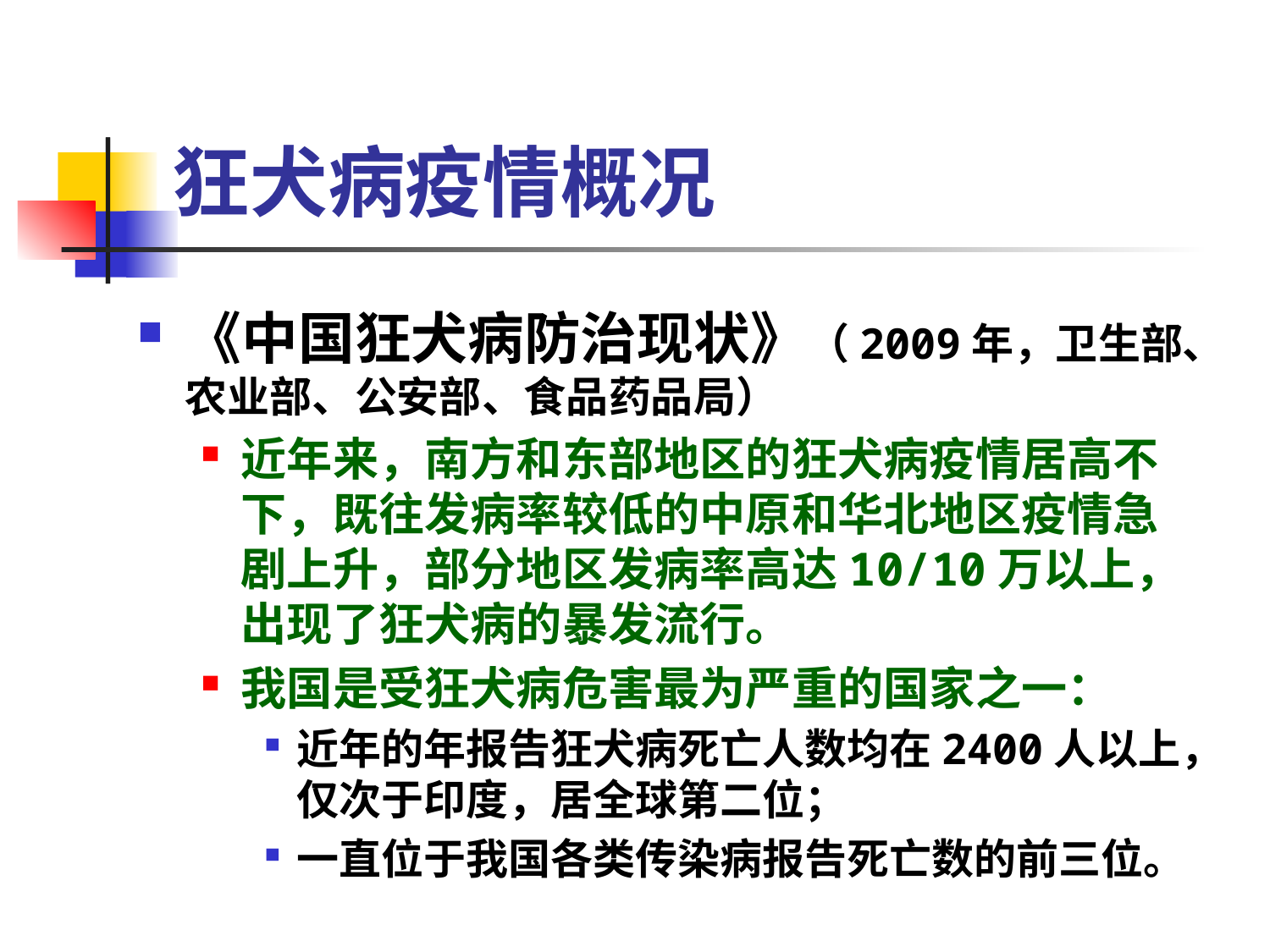

# 狂犬病疫情概况
《中国狂犬病防治现状》（2009年，卫生部、农业部、公安部、食品药品局）
近年来，南方和东部地区的狂犬病疫情居高不下，既往发病率较低的中原和华北地区疫情急剧上升，部分地区发病率高达10/10万以上，出现了狂犬病的暴发流行。
我国是受狂犬病危害最为严重的国家之一：
近年的年报告狂犬病死亡人数均在2400人以上，仅次于印度，居全球第二位；
一直位于我国各类传染病报告死亡数的前三位。